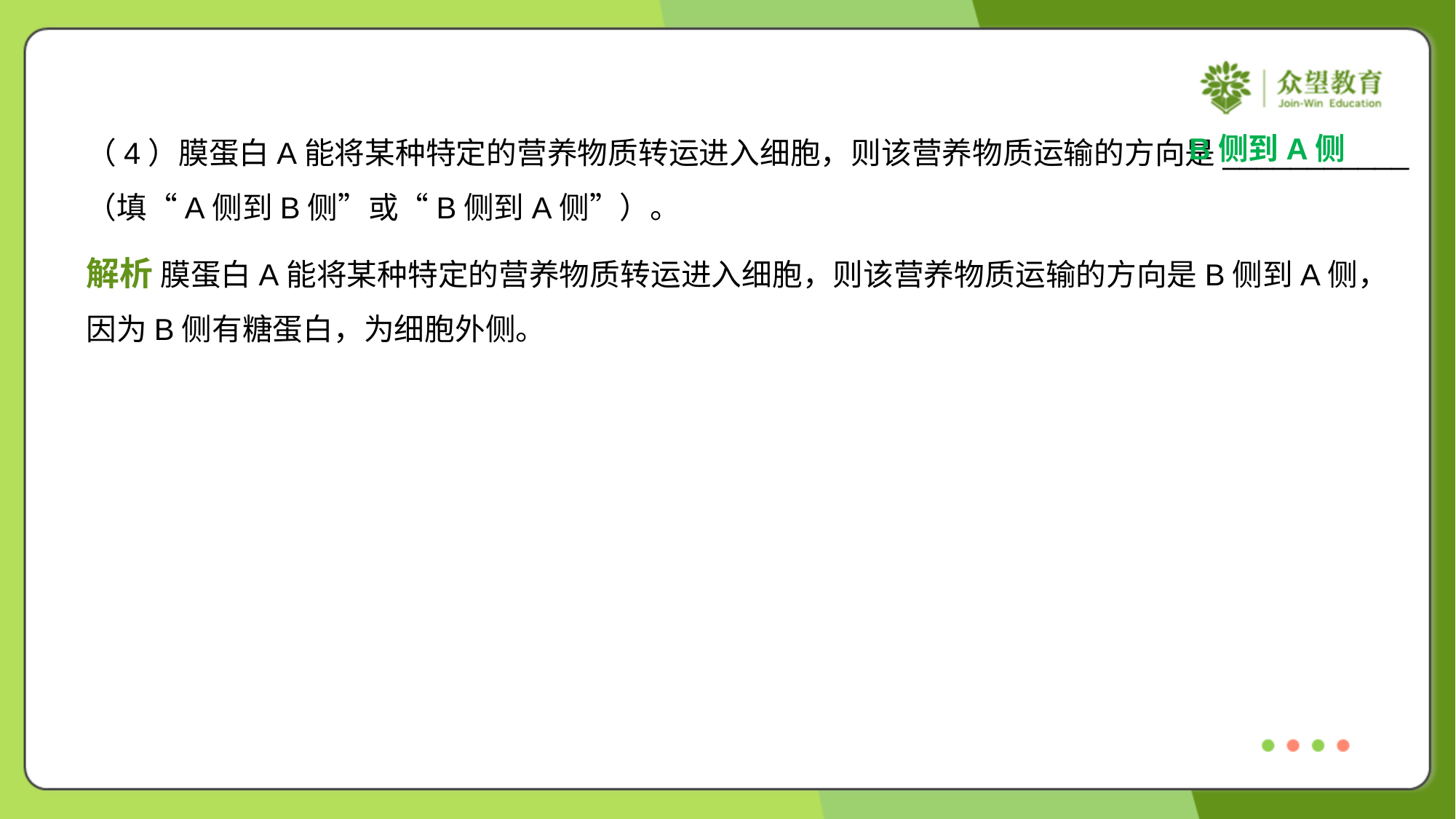

B侧到A侧
（4）膜蛋白A能将某种特定的营养物质转运进入细胞，则该营养物质运输的方向是___________
（填“A侧到B侧”或“B侧到A侧”）。
解析 膜蛋白A能将某种特定的营养物质转运进入细胞，则该营养物质运输的方向是B侧到A侧，
因为B侧有糖蛋白，为细胞外侧。